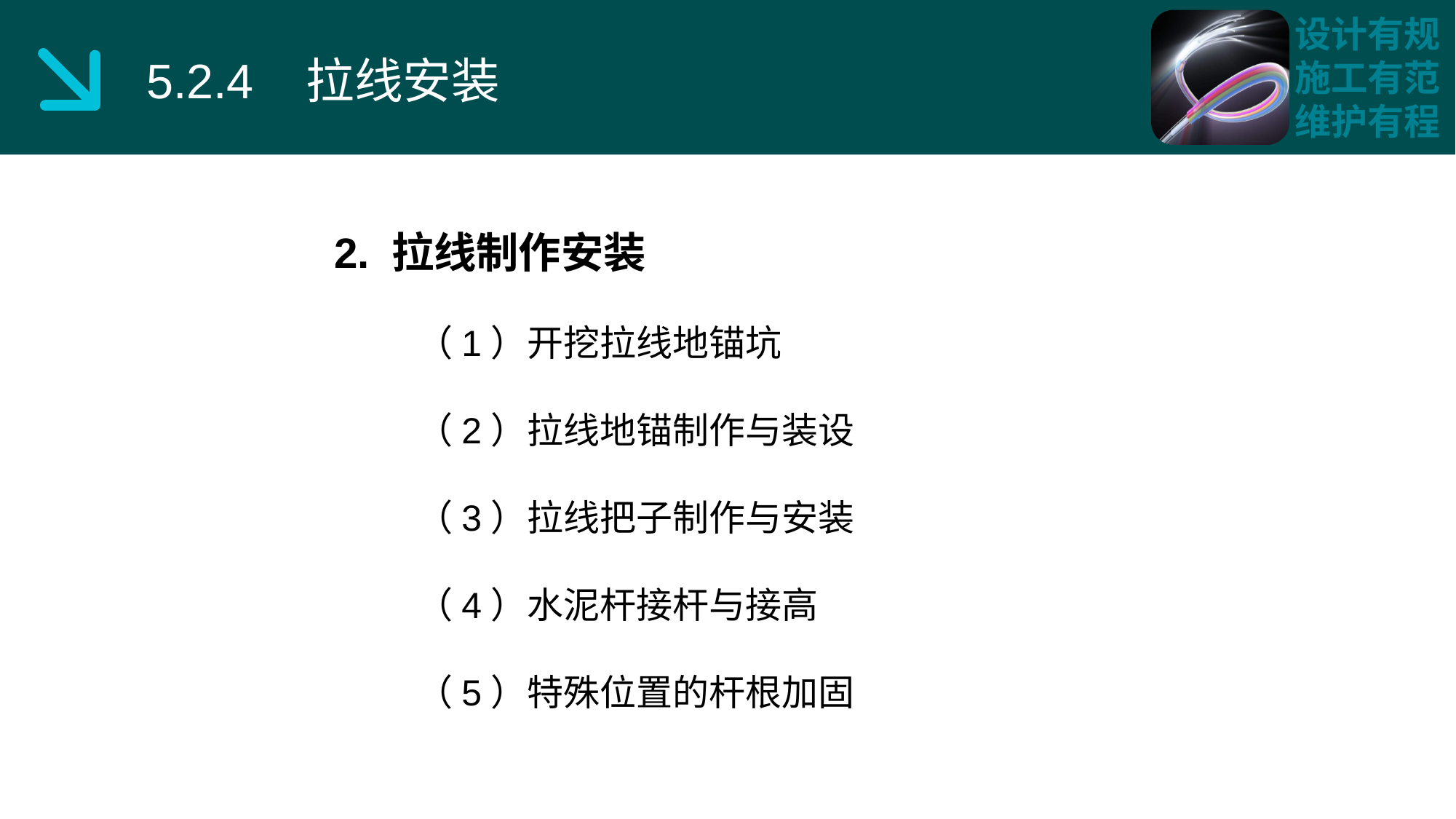

5.2.4   拉线安装

2. 拉线制作安装

         （1）开挖拉线地锚坑

         （2）拉线地锚制作与装设

         （3）拉线把子制作与安装

         （4）水泥杆接杆与接高

         （5）特殊位置的杆根加固